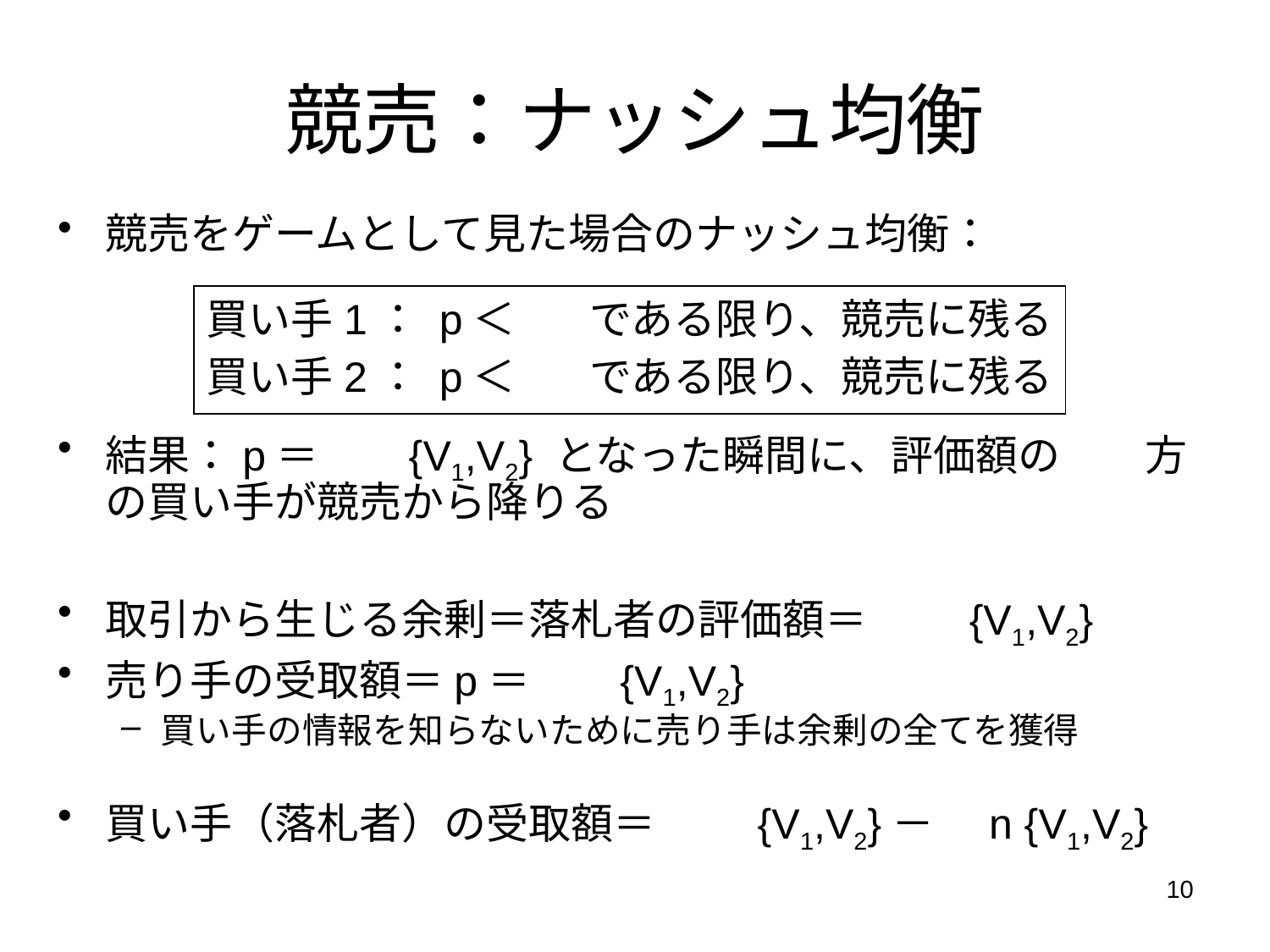

# 競売：ナッシュ均衡
競売をゲームとして見た場合のナッシュ均衡：

結果：p＝min {V1,V2} となった瞬間に、評価額の低い方の買い手が競売から降りる

取引から生じる余剰＝落札者の評価額＝max {V1,V2}
売り手の受取額＝p＝min {V1,V2}
買い手の情報を知らないために売り手は余剰の全てを獲得できない
買い手（落札者）の受取額＝max {V1,V2}－min {V1,V2}
買い手1： p＜V1 である限り、競売に残る
買い手2： p＜V2 である限り、競売に残る
10